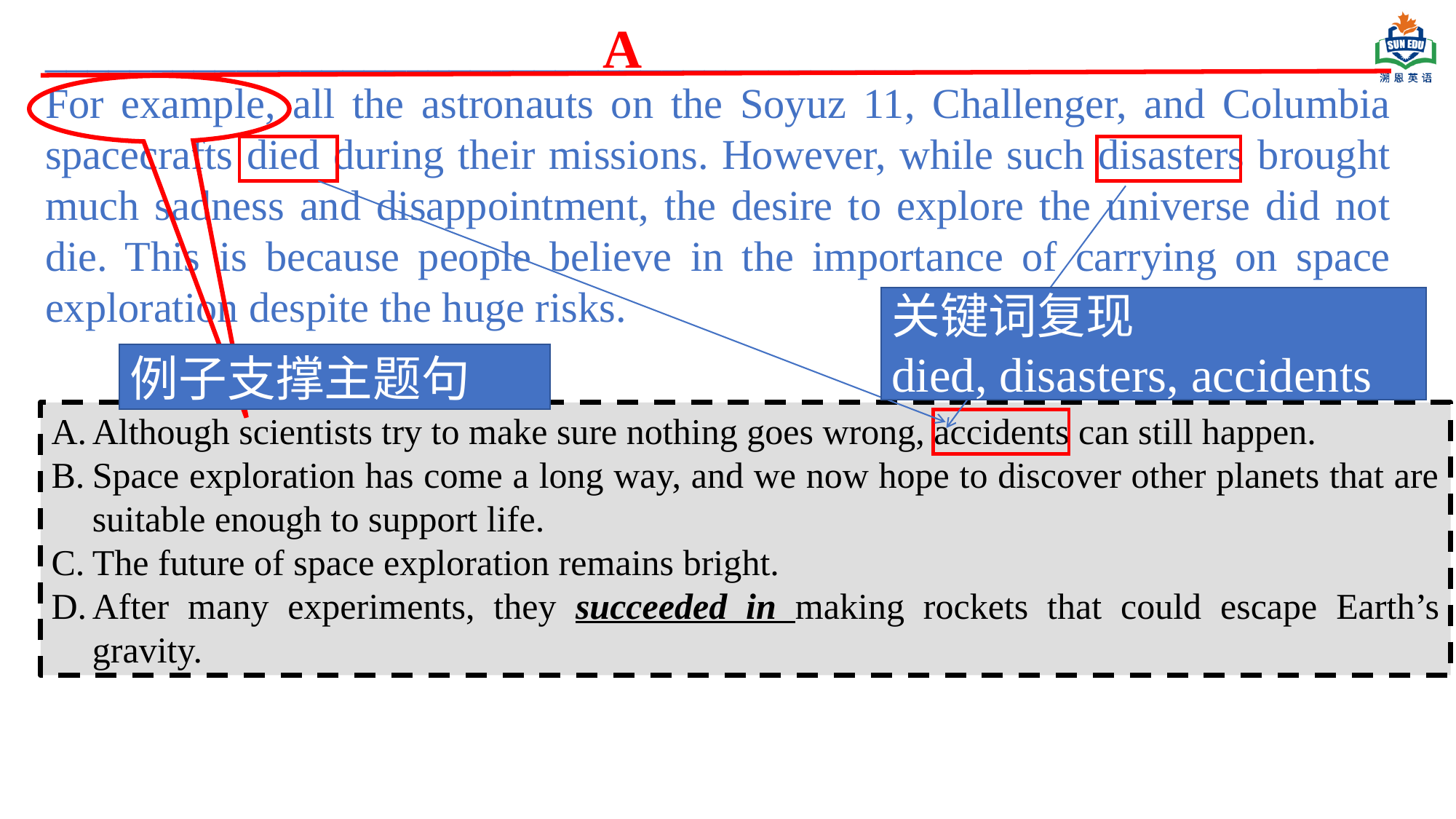

A
_______________________________________________________________For example, all the astronauts on the Soyuz 11, Challenger, and Columbia spacecrafts died during their missions. However, while such disasters brought much sadness and disappointment, the desire to explore the universe did not die. This is because people believe in the importance of carrying on space exploration despite the huge risks.

关键词复现
died, disasters, accidents
例子支撑主题句
Although scientists try to make sure nothing goes wrong, accidents can still happen.
Space exploration has come a long way, and we now hope to discover other planets that are suitable enough to support life.
The future of space exploration remains bright.
After many experiments, they succeeded in making rockets that could escape Earth’s gravity.